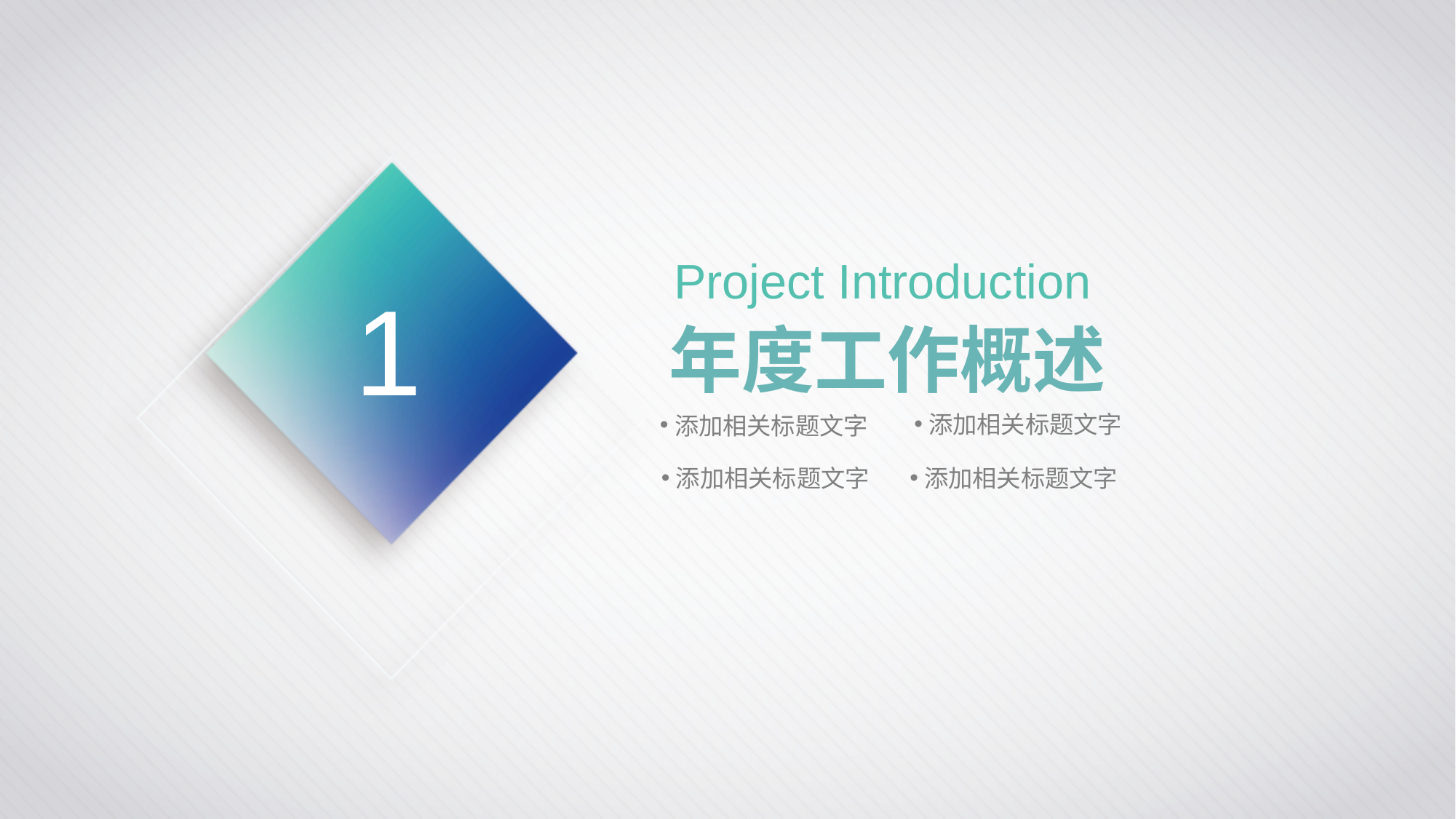

Project Introduction
年度工作概述
1
添加相关标题文字
添加相关标题文字
添加相关标题文字
添加相关标题文字